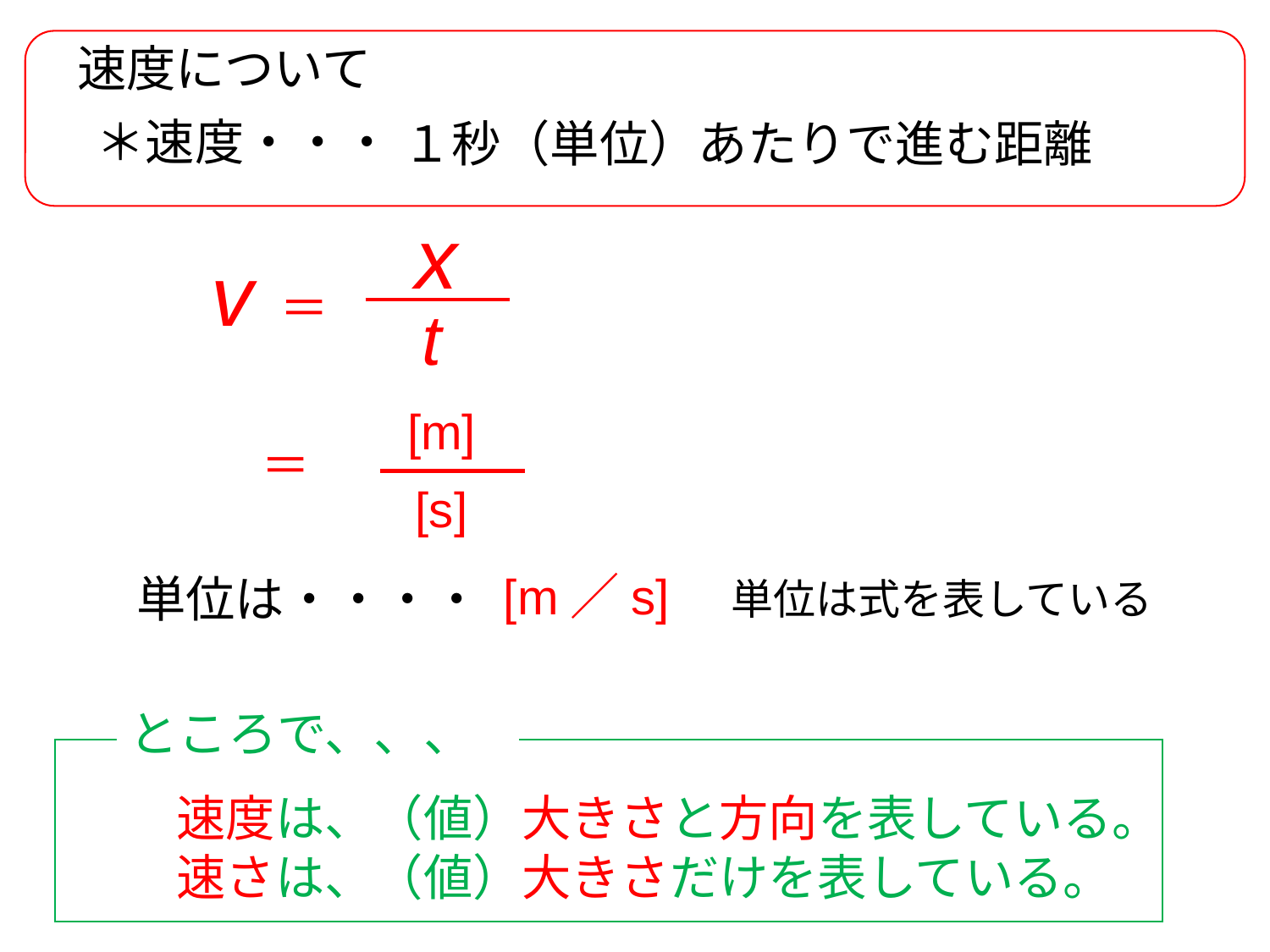

速度について

＊速度・・・
１秒（単位）あたりで進む距離
x
v ＝
t
[m]
　＝
[s]
[m／s]　単位は式を表している
単位は・・・・
ところで、、、

速度は、（値）大きさと方向を表している。
速さは、（値）大きさだけを表している。